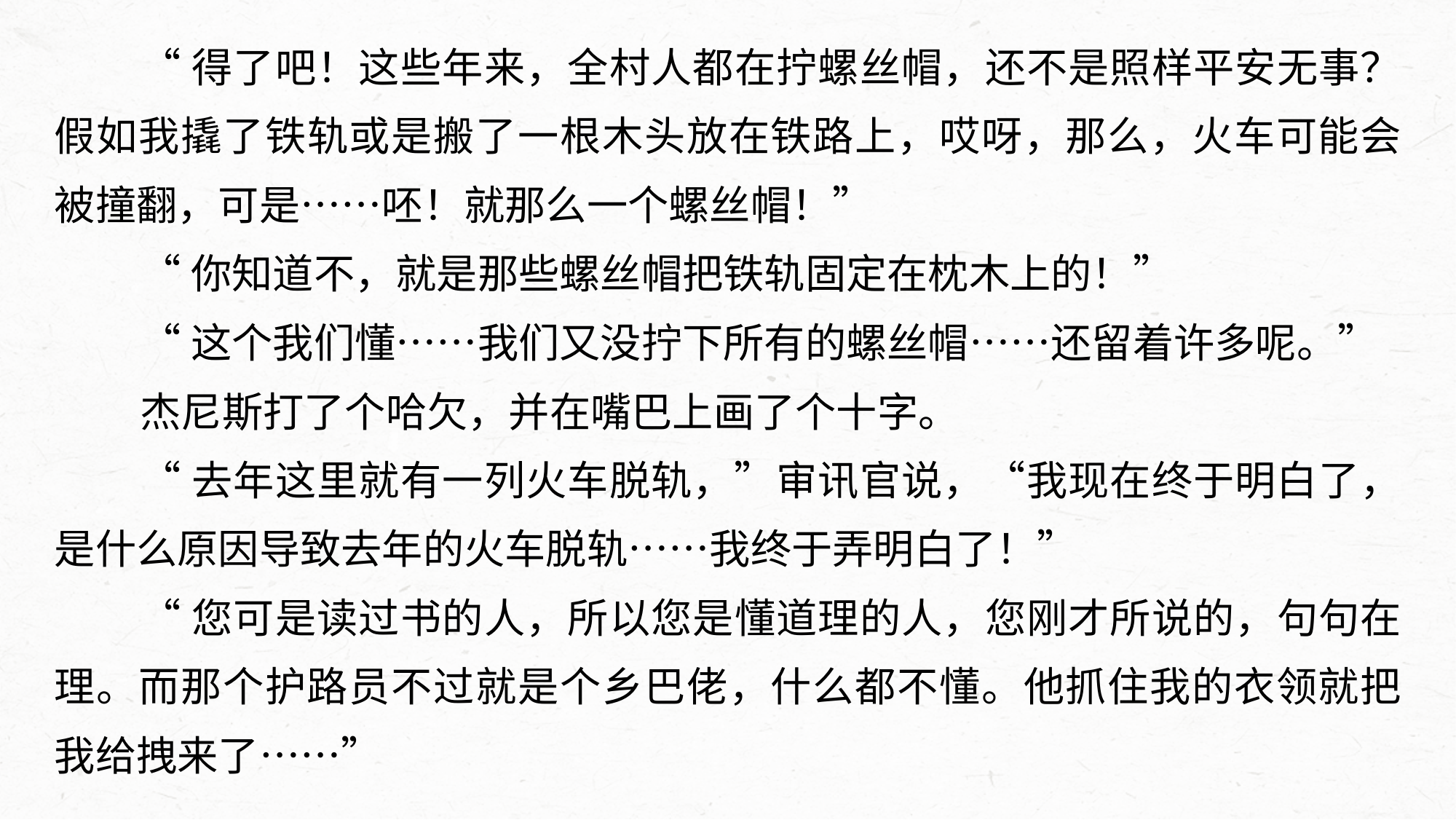

“得了吧！这些年来，全村人都在拧螺丝帽，还不是照样平安无事？假如我撬了铁轨或是搬了一根木头放在铁路上，哎呀，那么，火车可能会被撞翻，可是……呸！就那么一个螺丝帽！”
“你知道不，就是那些螺丝帽把铁轨固定在枕木上的！”
“这个我们懂……我们又没拧下所有的螺丝帽……还留着许多呢。”
杰尼斯打了个哈欠，并在嘴巴上画了个十字。
“去年这里就有一列火车脱轨，”审讯官说，“我现在终于明白了，是什么原因导致去年的火车脱轨……我终于弄明白了！”
“您可是读过书的人，所以您是懂道理的人，您刚才所说的，句句在理。而那个护路员不过就是个乡巴佬，什么都不懂。他抓住我的衣领就把我给拽来了……”